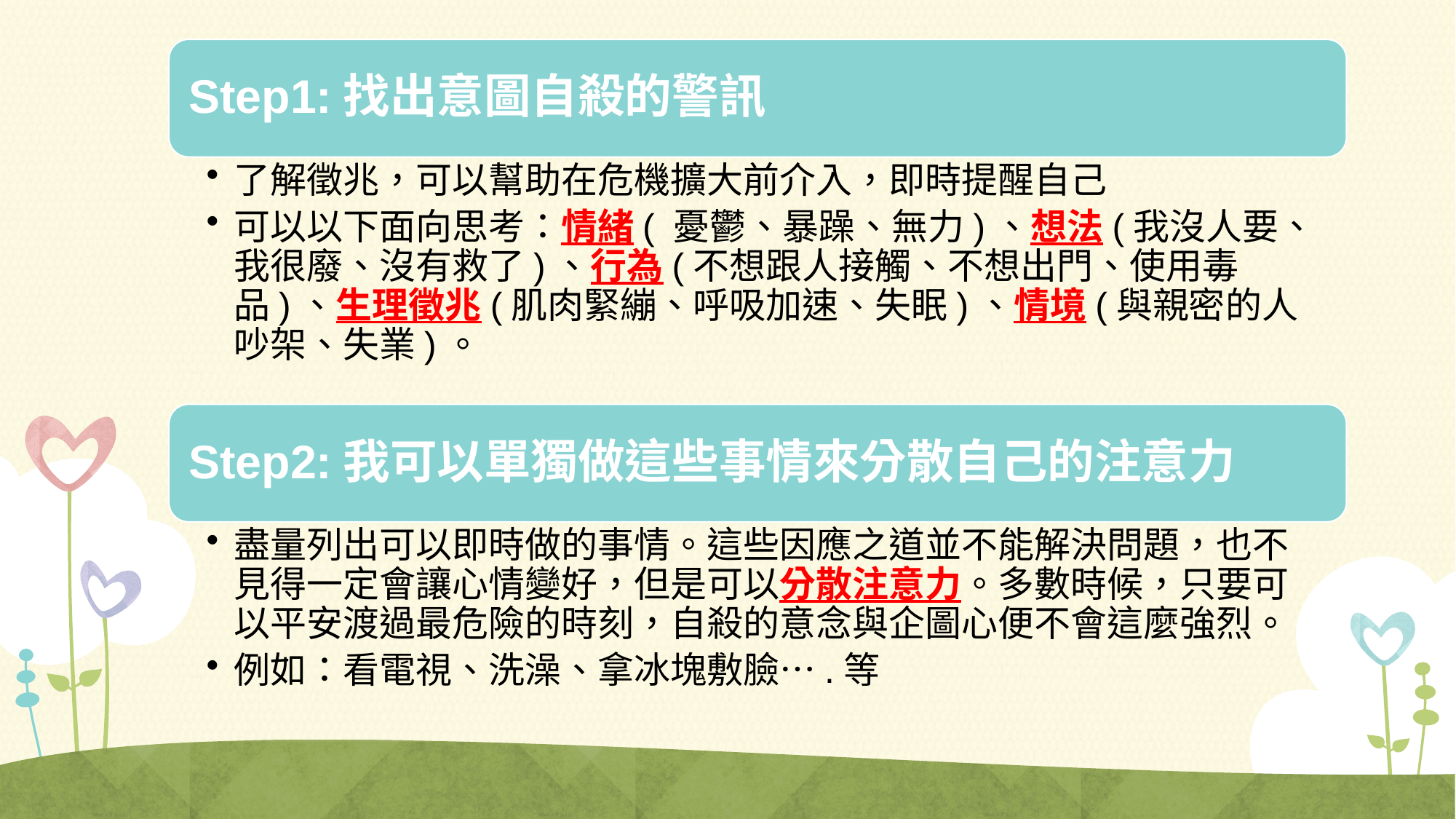

Step1:找出意圖自殺的警訊
了解徵兆，可以幫助在危機擴大前介入，即時提醒自己
可以以下面向思考：情緒( 憂鬱、暴躁、無力)、想法(我沒人要、我很廢、沒有救了)、行為(不想跟人接觸、不想出門、使用毒品)、生理徵兆(肌肉緊繃、呼吸加速、失眠)、情境(與親密的人吵架、失業)。
Step2:我可以單獨做這些事情來分散自己的注意力
盡量列出可以即時做的事情。這些因應之道並不能解決問題，也不見得一定會讓心情變好，但是可以分散注意力。多數時候，只要可以平安渡過最危險的時刻，自殺的意念與企圖心便不會這麼強烈。
例如：看電視、洗澡、拿冰塊敷臉….等